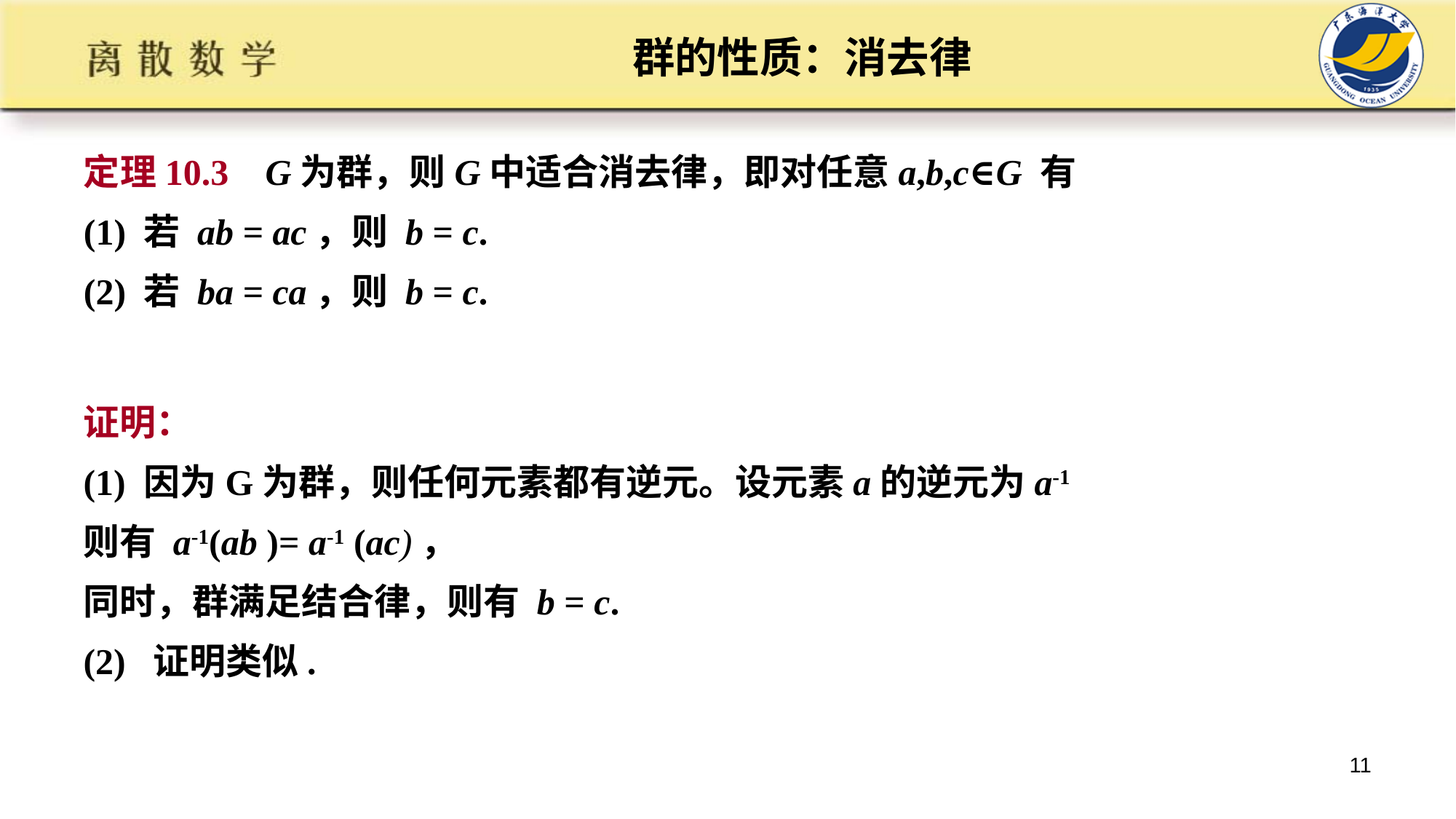

# 群的性质：消去律
定理10.3    G为群，则G中适合消去律，即对任意a,b,c∈G 有
(1) 若 ab = ac，则 b = c.
(2) 若 ba = ca，则 b = c.
证明：
(1) 因为G为群，则任何元素都有逆元。设元素a的逆元为a-1
则有 a-1(ab )= a-1 (ac)，
同时，群满足结合律，则有 b = c.
(2)  证明类似.
11